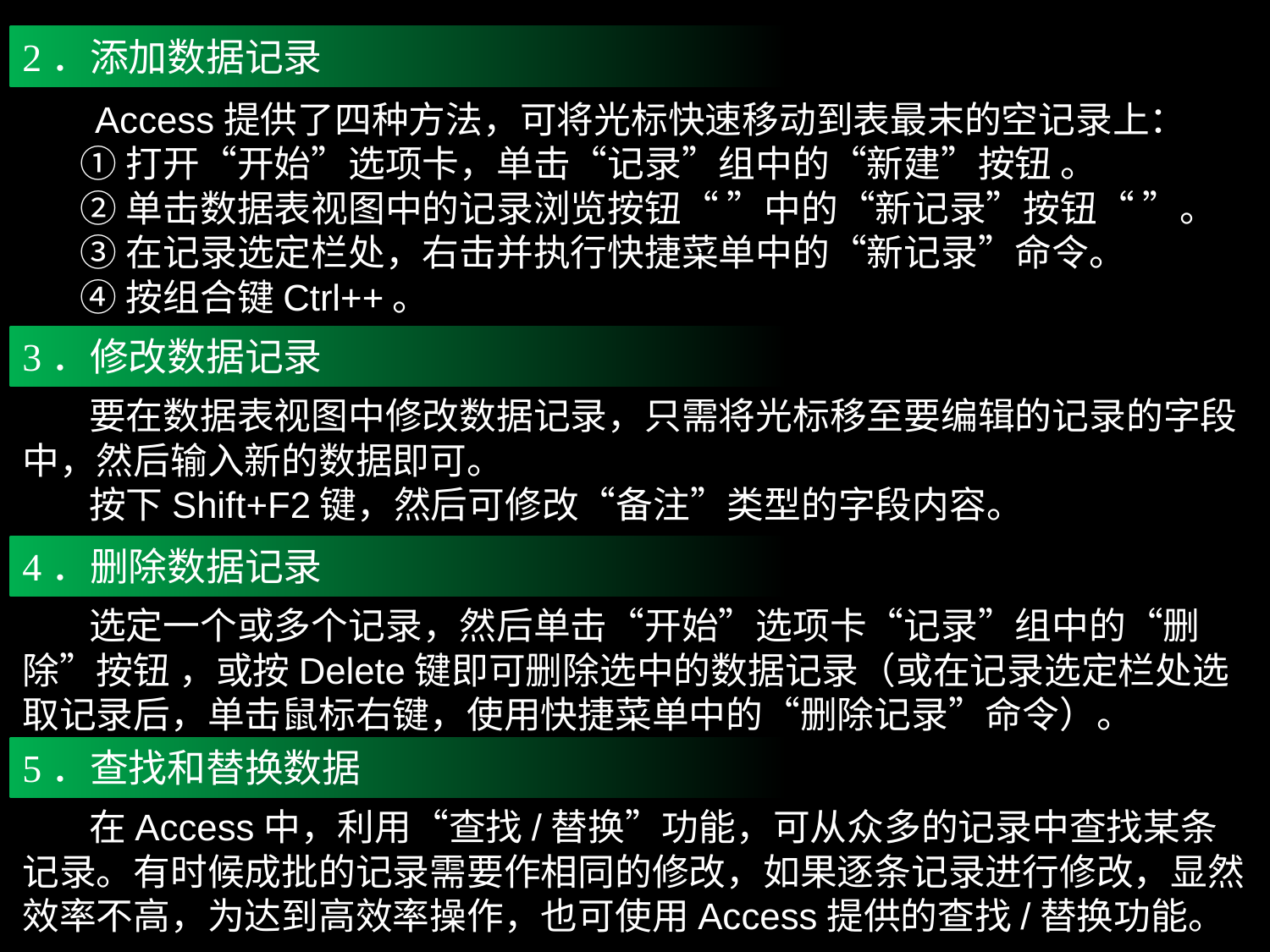

2．添加数据记录
       Access提供了四种方法，可将光标快速移动到表最末的空记录上：
       ①打开“开始”选项卡，单击“记录”组中的“新建”按钮 。
       ②单击数据表视图中的记录浏览按钮“ ”中的“新记录”按钮“ ”。
       ③在记录选定栏处，右击并执行快捷菜单中的“新记录”命令。
       ④按组合键Ctrl++。
3．修改数据记录
       要在数据表视图中修改数据记录，只需将光标移至要编辑的记录的字段中，然后输入新的数据即可。
       按下Shift+F2键，然后可修改“备注”类型的字段内容。
4．删除数据记录
       选定一个或多个记录，然后单击“开始”选项卡“记录”组中的“删除”按钮 ，或按Delete键即可删除选中的数据记录（或在记录选定栏处选取记录后，单击鼠标右键，使用快捷菜单中的“删除记录”命令）。
5．查找和替换数据
       在Access中，利用“查找/替换”功能，可从众多的记录中查找某条记录。有时候成批的记录需要作相同的修改，如果逐条记录进行修改，显然效率不高，为达到高效率操作，也可使用Access提供的查找/替换功能。